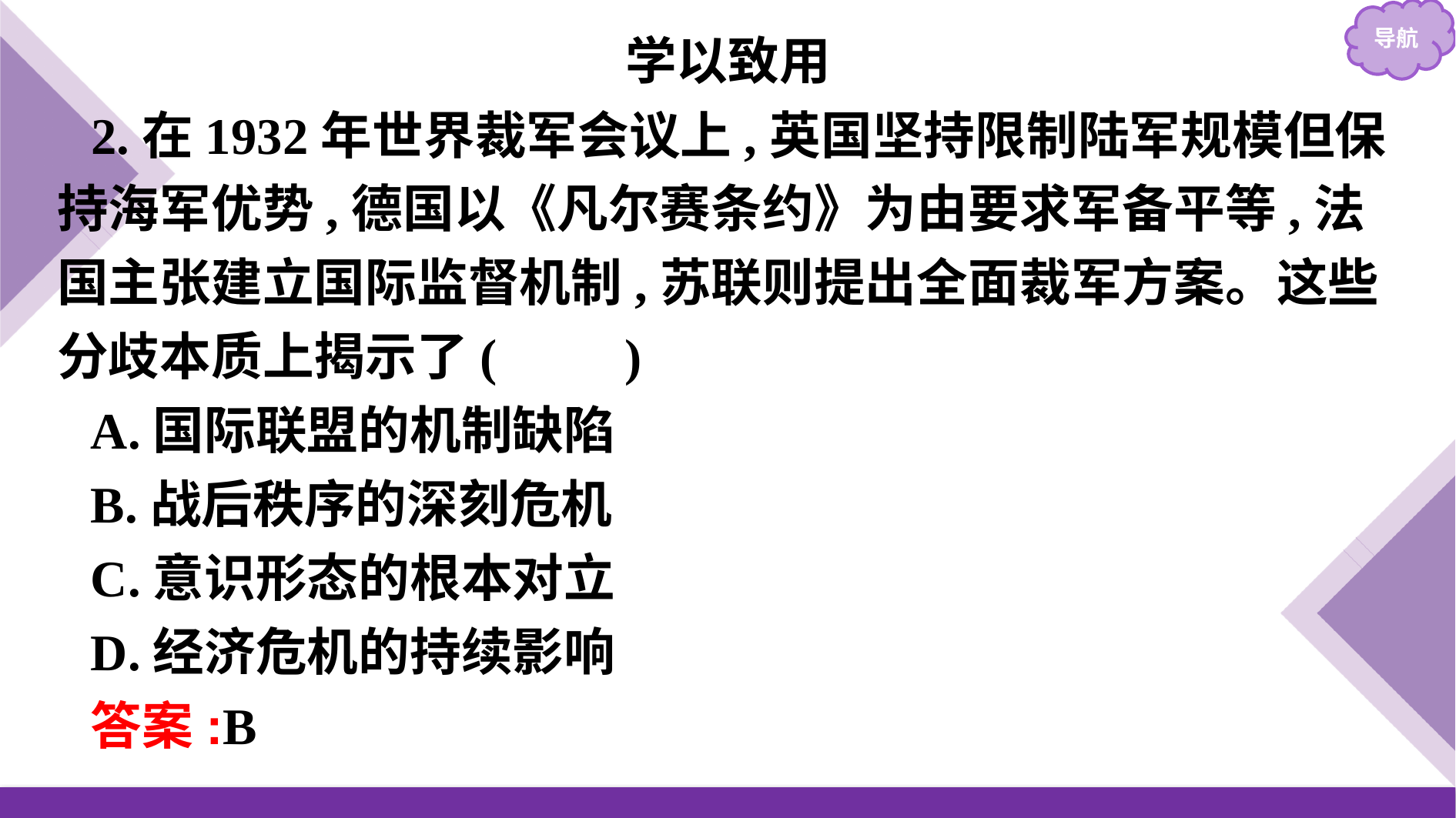

学以致用
2.在1932年世界裁军会议上,英国坚持限制陆军规模但保持海军优势,德国以《凡尔赛条约》为由要求军备平等,法国主张建立国际监督机制,苏联则提出全面裁军方案。这些分歧本质上揭示了(　　)
A.国际联盟的机制缺陷
B.战后秩序的深刻危机
C.意识形态的根本对立
D.经济危机的持续影响
答案:B